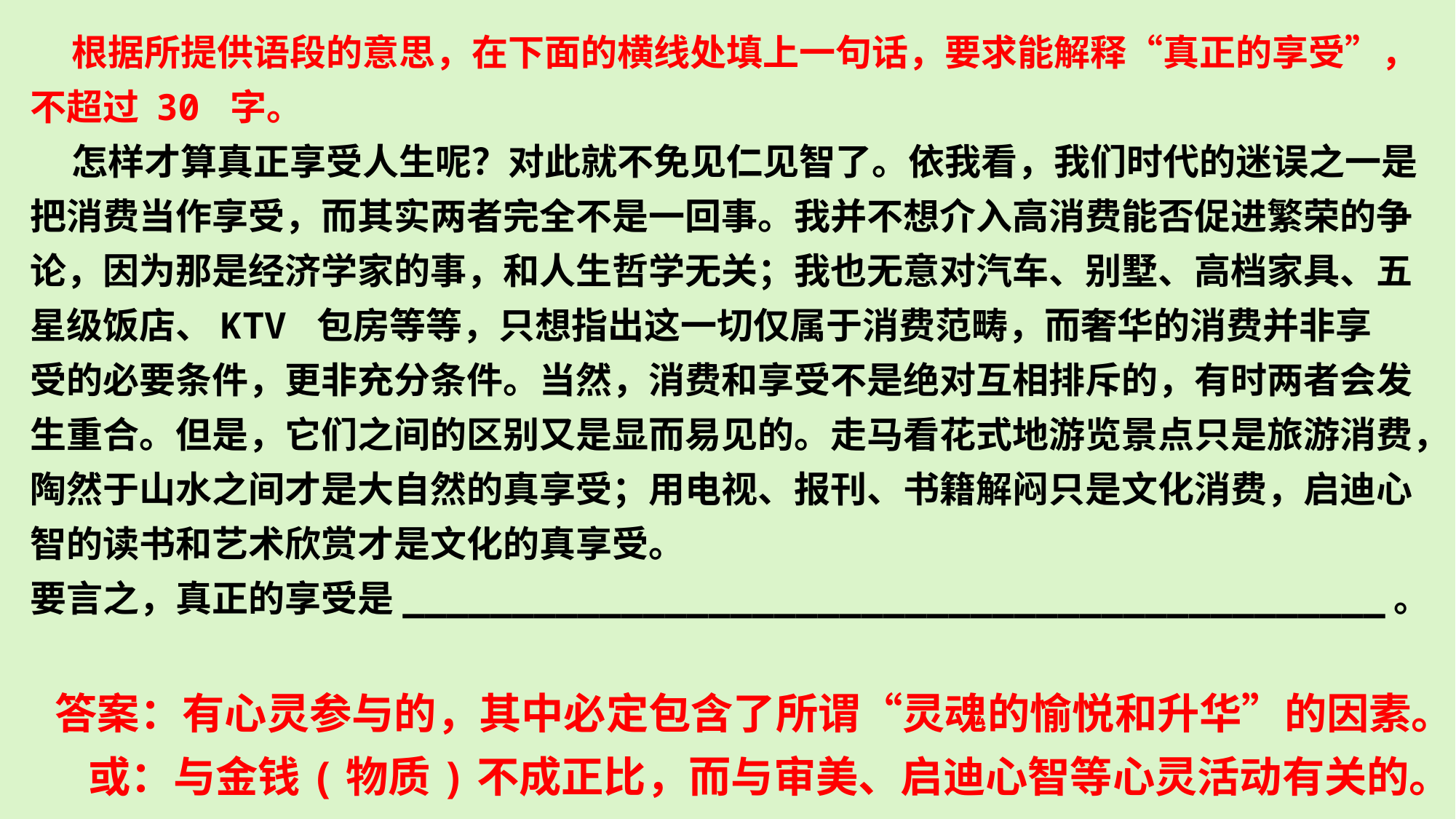

根据所提供语段的意思，在下面的横线处填上一句话，要求能解释“真正的享受”，不超过 30 字。
    怎样才算真正享受人生呢？对此就不免见仁见智了。依我看，我们时代的迷误之一是把消费当作享受，而其实两者完全不是一回事。我并不想介入高消费能否促进繁荣的争论，因为那是经济学家的事，和人生哲学无关；我也无意对汽车、别墅、高档家具、五星级饭店、KTV 包房等等，只想指出这一切仅属于消费范畴，而奢华的消费并非享
受的必要条件，更非充分条件。当然，消费和享受不是绝对互相排斥的，有时两者会发生重合。但是，它们之间的区别又是显而易见的。走马看花式地游览景点只是旅游消费，陶然于山水之间才是大自然的真享受；用电视、报刊、书籍解闷只是文化消费，启迪心智的读书和艺术欣赏才是文化的真享受。
要言之，真正的享受是_____________________________________________。

  答案：有心灵参与的，其中必定包含了所谓“灵魂的愉悦和升华”的因素。
     或：与金钱(物质)不成正比，而与审美、启迪心智等心灵活动有关的。